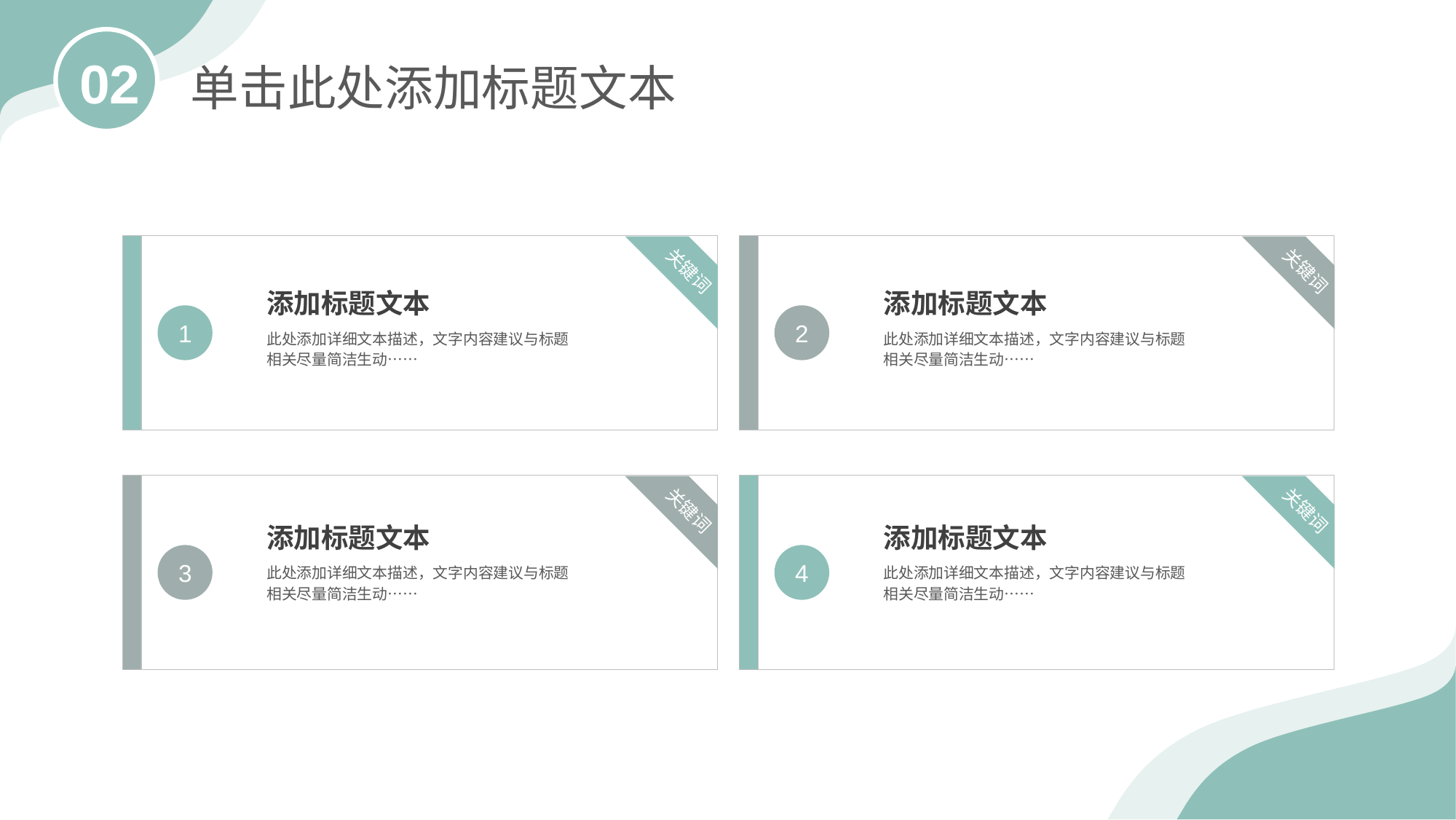

02
单击此处添加标题文本

关键词
1
添加标题文本
此处添加详细文本描述，文字内容建议与标题相关尽量简洁生动……

关键词
2
添加标题文本
此处添加详细文本描述，文字内容建议与标题相关尽量简洁生动……

关键词
3
添加标题文本
此处添加详细文本描述，文字内容建议与标题相关尽量简洁生动……

关键词
4
添加标题文本
此处添加详细文本描述，文字内容建议与标题相关尽量简洁生动……